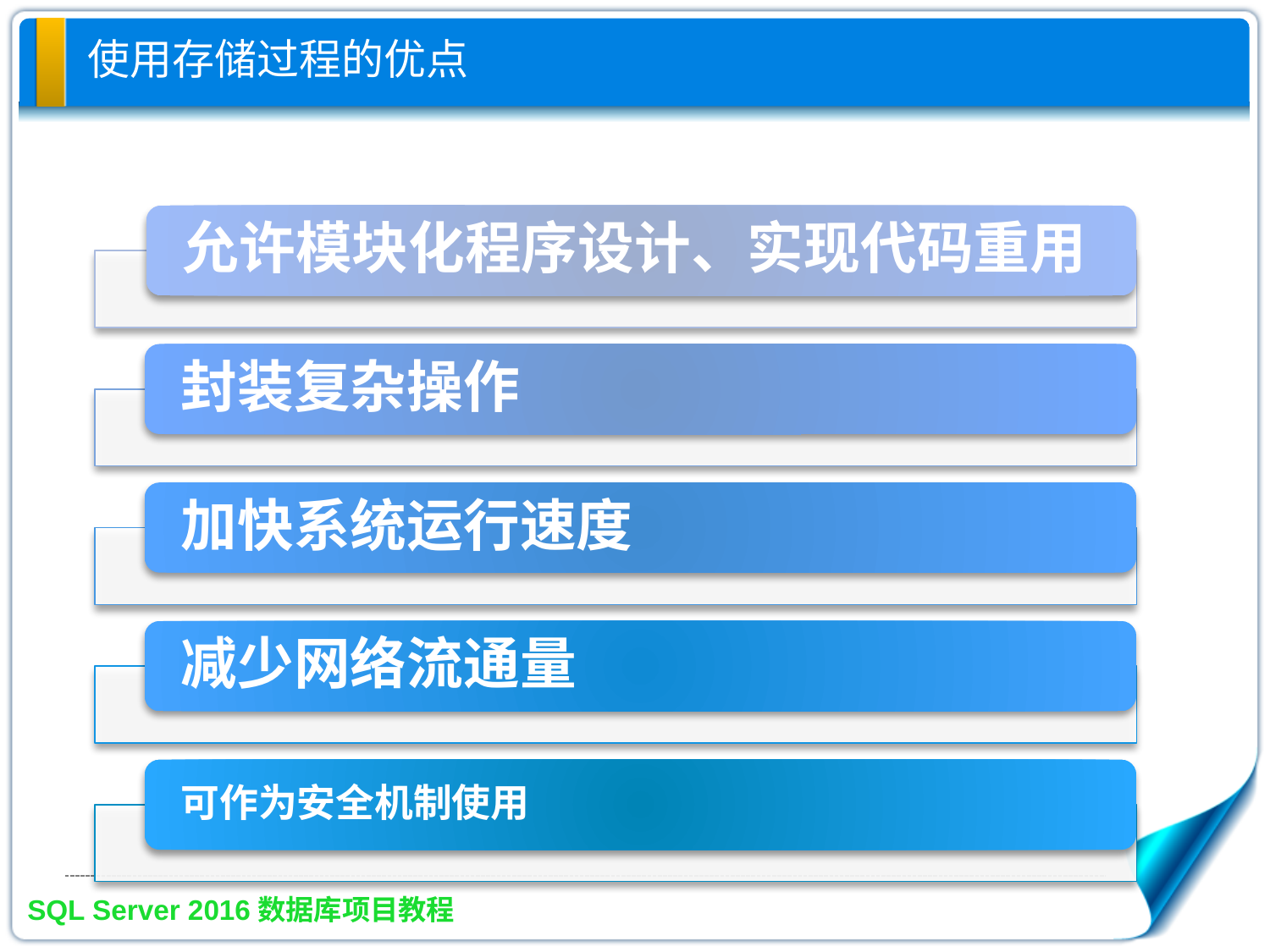

使用存储过程的优点

允许模块化程序设计、实现代码重用
封装复杂操作
加快系统运行速度
减少网络流通量
可作为安全机制使用